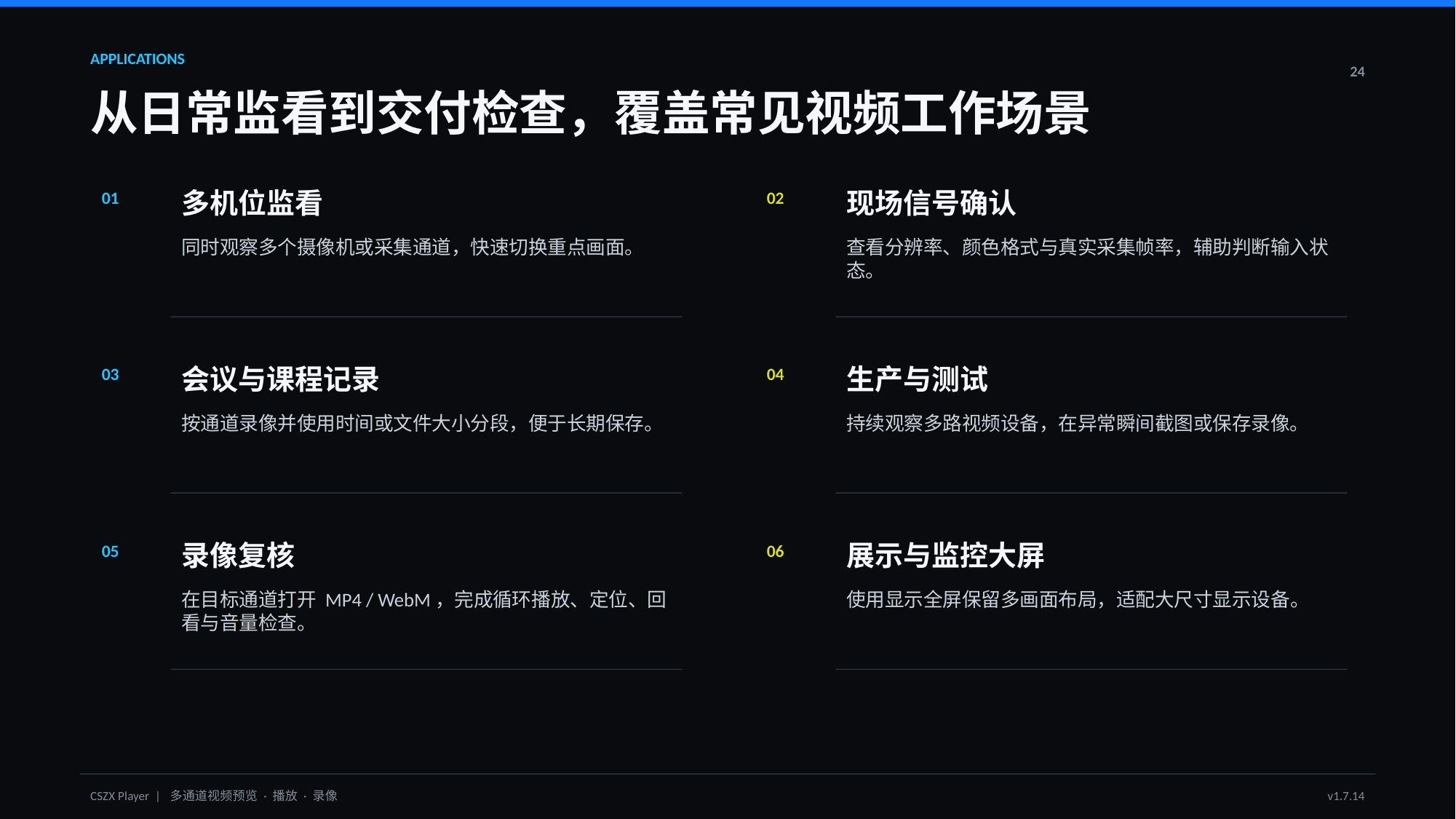

APPLICATIONS
24
从日常监看到交付检查，覆盖常见视频工作场景
多机位监看
现场信号确认
01
02
同时观察多个摄像机或采集通道，快速切换重点画面。
查看分辨率、颜色格式与真实采集帧率，辅助判断输入状态。

会议与课程记录
生产与测试
03
04
按通道录像并使用时间或文件大小分段，便于长期保存。
持续观察多路视频设备，在异常瞬间截图或保存录像。

录像复核
展示与监控大屏
05
06
在目标通道打开 MP4 / WebM，完成循环播放、定位、回看与音量检查。
使用显示全屏保留多画面布局，适配大尺寸显示设备。

CSZX Player  |  多通道视频预览 · 播放 · 录像
v1.7.14